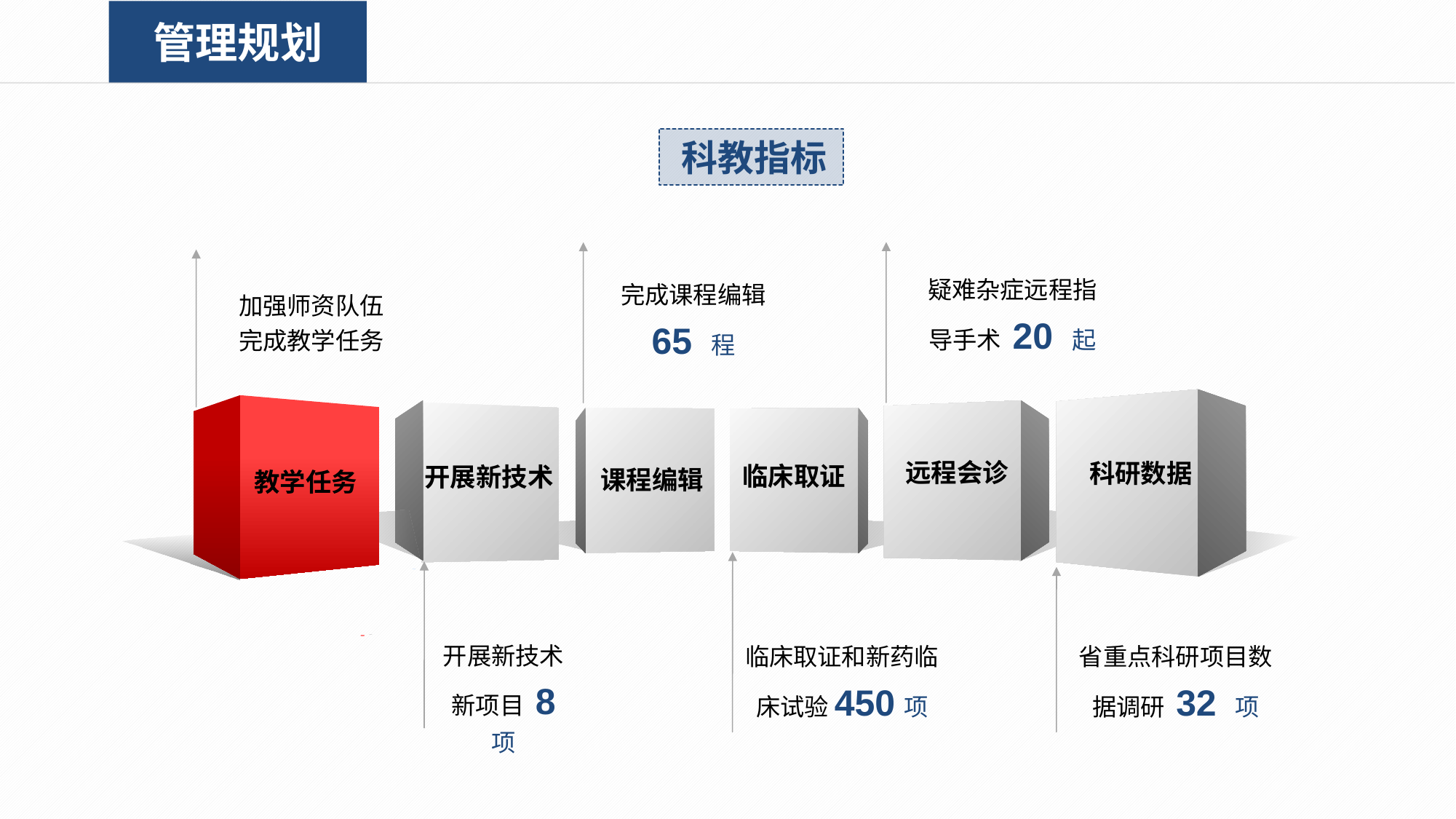

管理规划
科教指标

疑难杂症远程指
导手术 20 起
完成课程编辑
65 程

开展新技术
新项目 8 项
临床取证和新药临床试验450项
省重点科研项目数
据调研 32 项

加强师资队伍
完成教学任务
远程会诊
科研数据
临床取证
开展新技术
课程编辑
教学任务